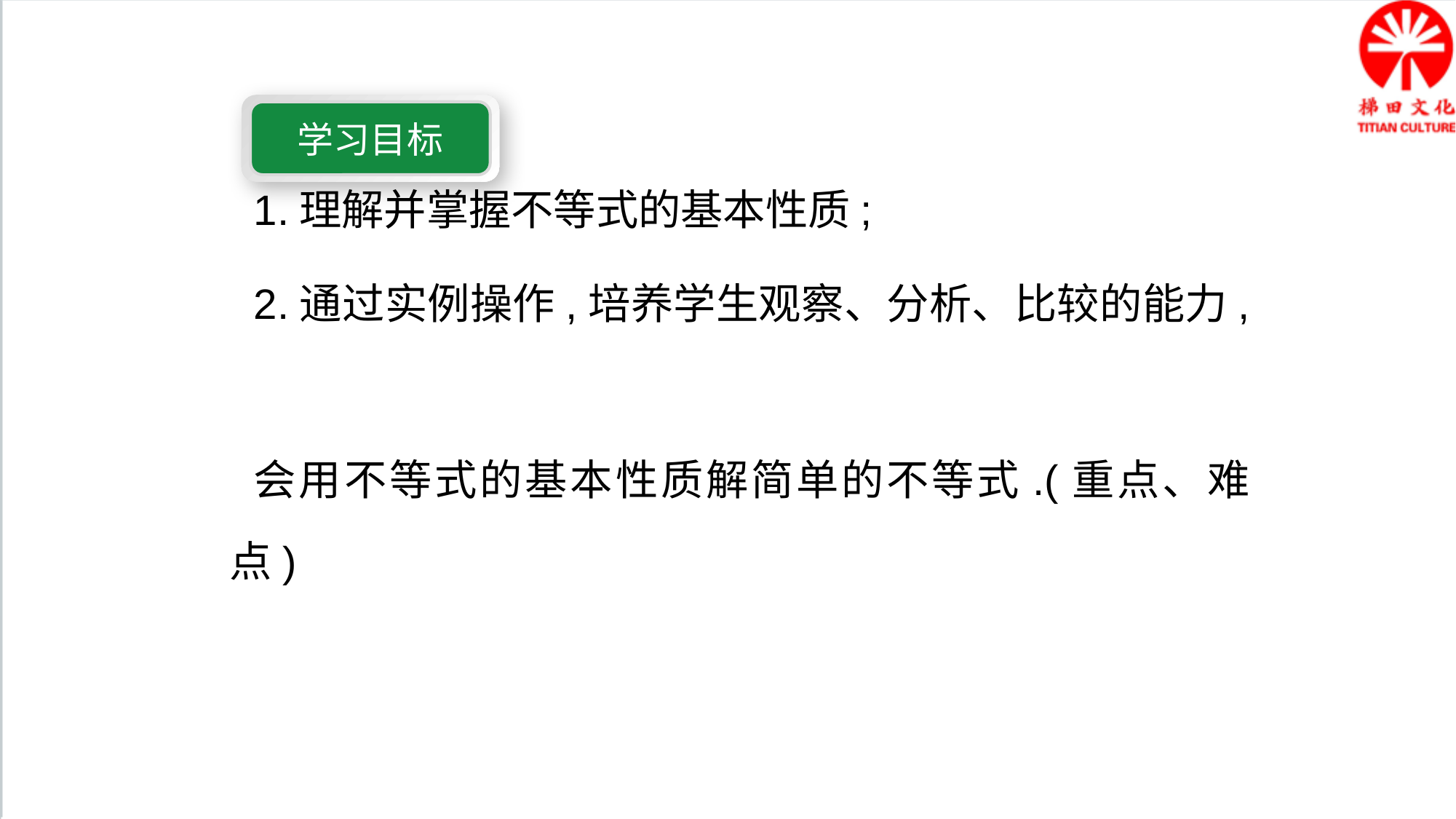

学习目标
1.理解并掌握不等式的基本性质;
2.通过实例操作,培养学生观察、分析、比较的能力,
会用不等式的基本性质解简单的不等式.(重点、难点)